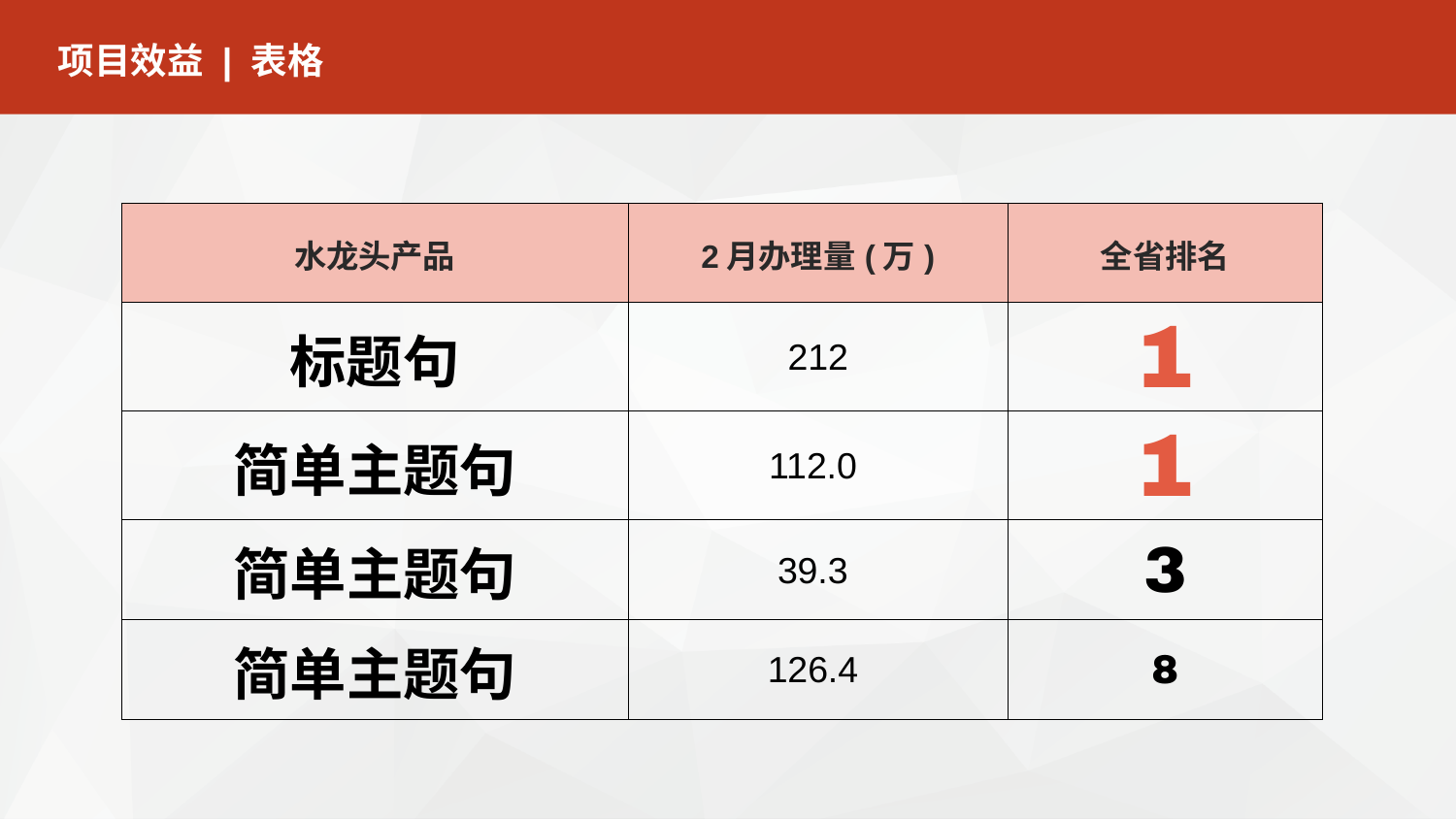

项目效益
| 表格
| 水龙头产品 | 2月办理量(万) | 全省排名 |
| --- | --- | --- |
| 标题句 | 212 | 1 |
| 简单主题句 | 112.0 | 1 |
| 简单主题句 | 39.3 | 3 |
| 简单主题句 | 126.4 | 8 |